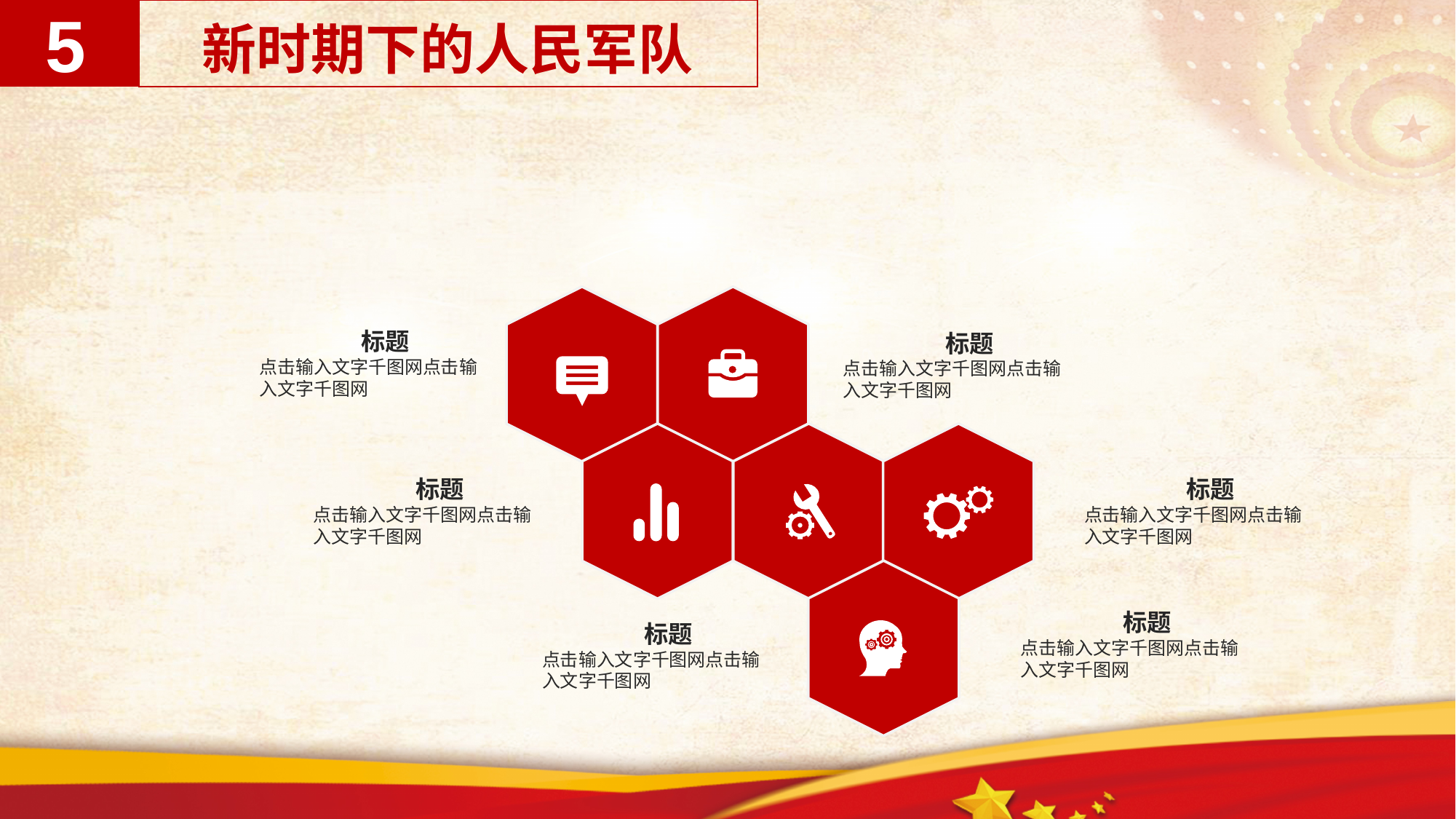

5
新时期下的人民军队

   标题
点击输入文字千图网点击输入文字千图网
   标题
点击输入文字千图网点击输入文字千图网

   标题
点击输入文字千图网点击输入文字千图网
   标题
点击输入文字千图网点击输入文字千图网

   标题
点击输入文字千图网点击输入文字千图网
   标题
点击输入文字千图网点击输入文字千图网